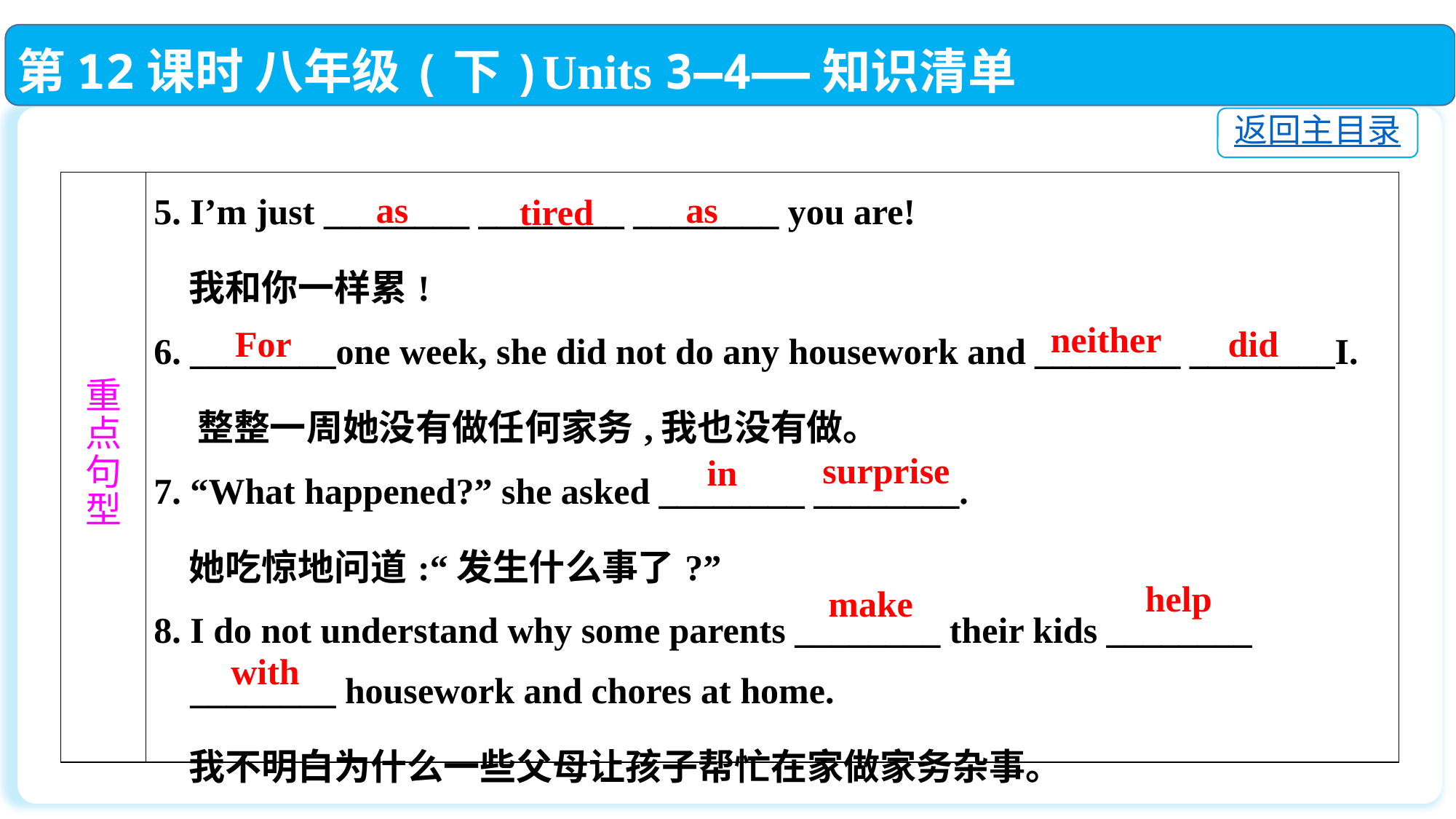

第12课时 八年级(下)Units 3—4——知识清单

返回主目录
| 重 点 句 型 | 5. I’m just \_\_\_\_\_\_\_\_ \_\_\_\_\_\_\_\_ \_\_\_\_\_\_\_\_ you are! 我和你一样累! 6. \_\_\_\_\_\_\_\_one week, she did not do any housework and \_\_\_\_\_\_\_\_ \_\_\_\_\_\_\_\_I. 整整一周她没有做任何家务,我也没有做。 7. “What happened?” she asked \_\_\_\_\_\_\_\_ \_\_\_\_\_\_\_\_. 她吃惊地问道:“发生什么事了?” 8. I do not understand why some parents \_\_\_\_\_\_\_\_ their kids \_\_\_\_\_\_\_\_ \_\_\_\_\_\_\_\_ housework and chores at home. 我不明白为什么一些父母让孩子帮忙在家做家务杂事。 |
| --- | --- |
as
as
tired

neither
did
For
surprise
in
help
make
with